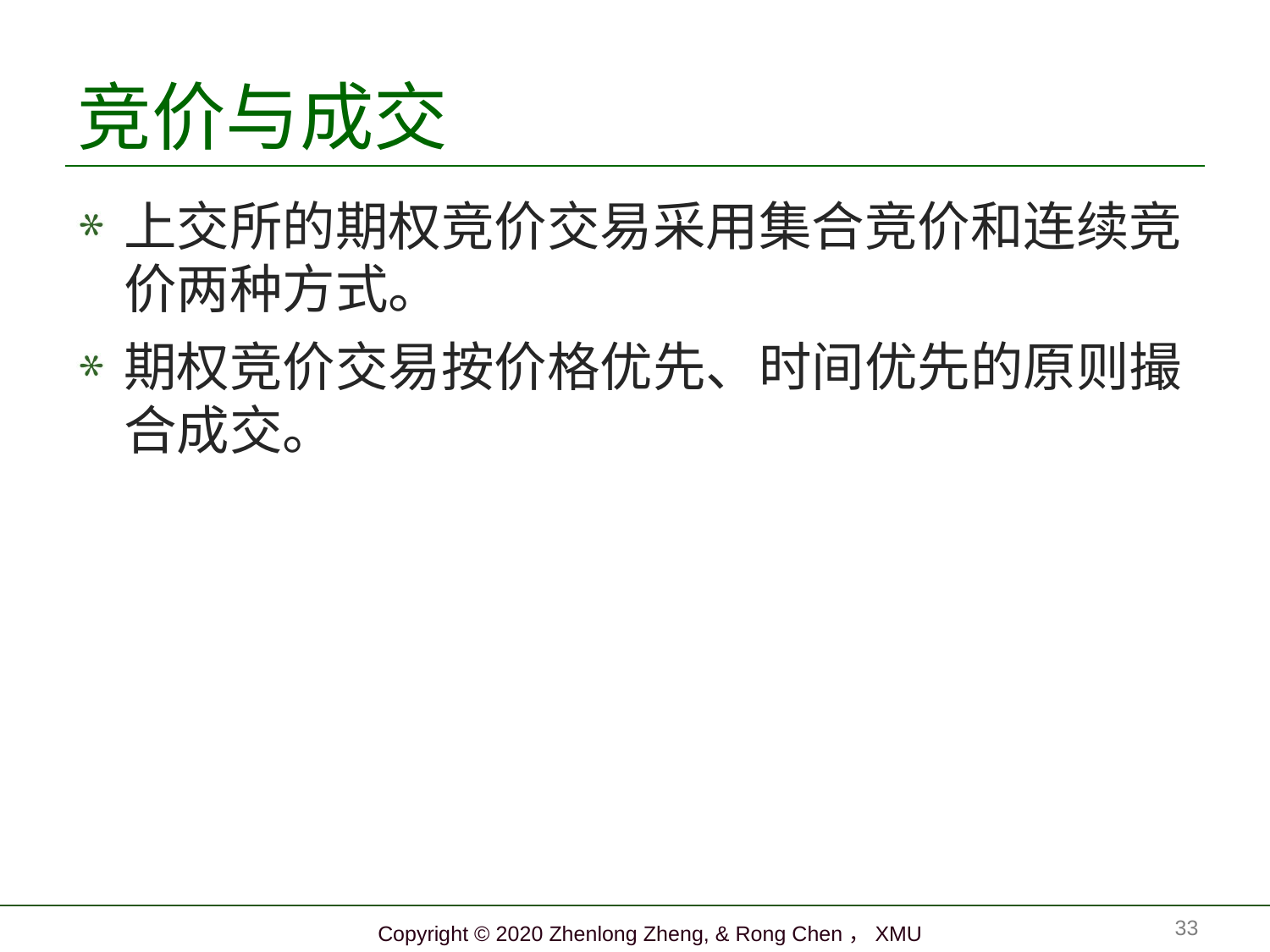

# 竞价与成交
上交所的期权竞价交易采用集合竞价和连续竞价两种方式。
期权竞价交易按价格优先、时间优先的原则撮合成交。
33